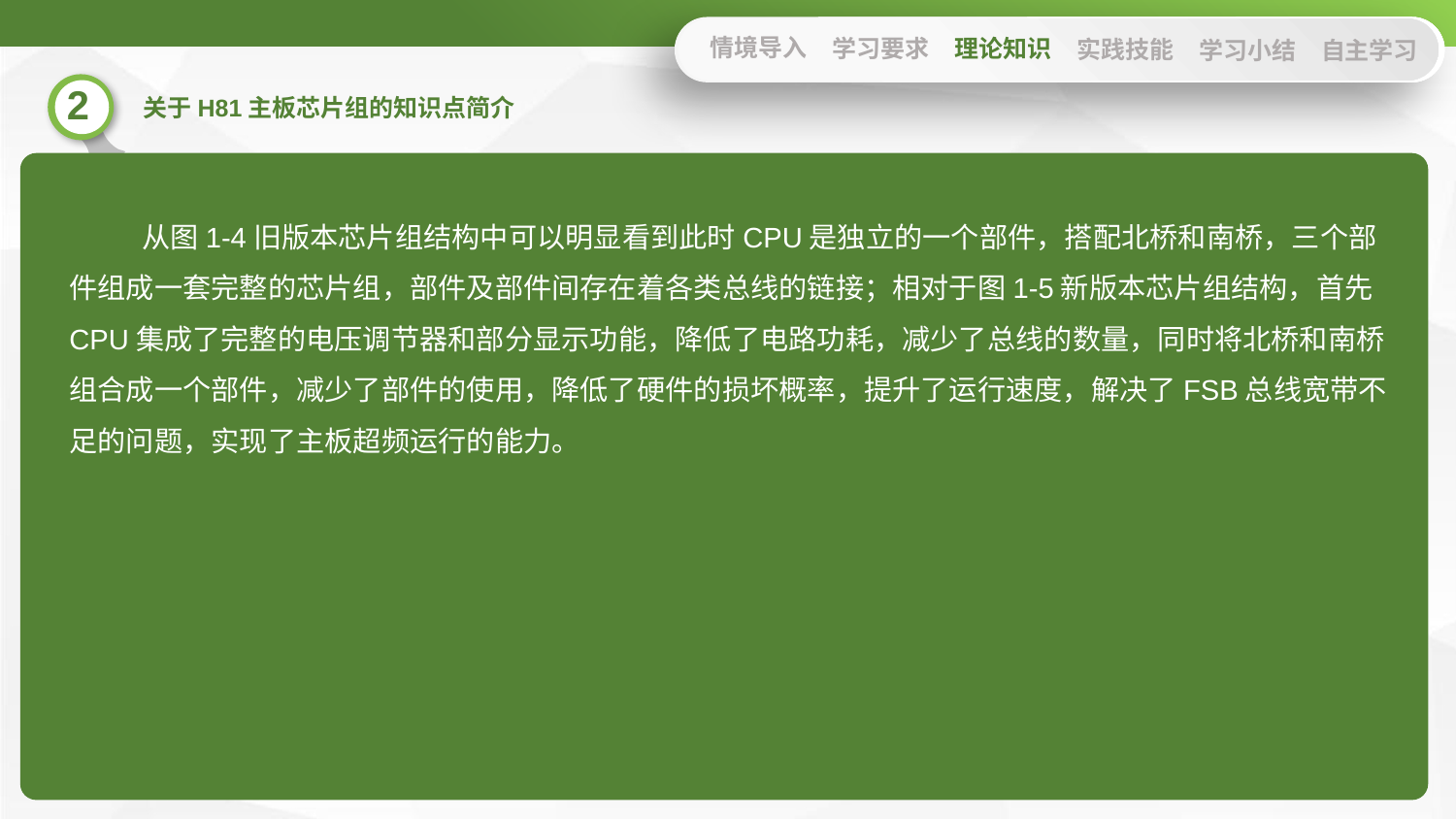

情境导入
学习要求
理论知识
实践技能
学习小结
自主学习
从图1-4旧版本芯片组结构中可以明显看到此时CPU是独立的一个部件，搭配北桥和南桥，三个部件组成一套完整的芯片组，部件及部件间存在着各类总线的链接；相对于图1-5新版本芯片组结构，首先CPU集成了完整的电压调节器和部分显示功能，降低了电路功耗，减少了总线的数量，同时将北桥和南桥组合成一个部件，减少了部件的使用，降低了硬件的损坏概率，提升了运行速度，解决了FSB总线宽带不足的问题，实现了主板超频运行的能力。